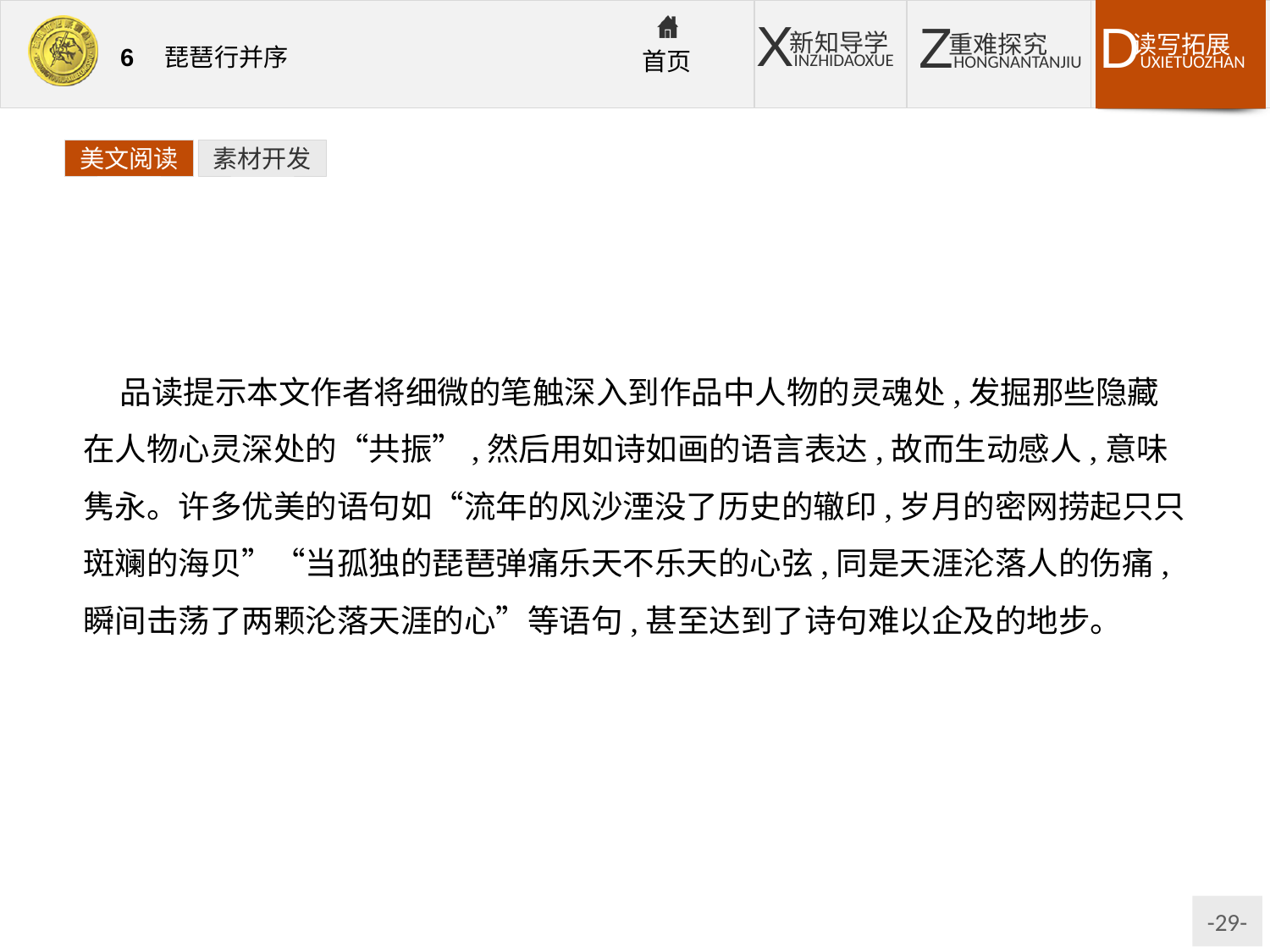

美文阅读
素材开发
品读提示本文作者将细微的笔触深入到作品中人物的灵魂处,发掘那些隐藏在人物心灵深处的“共振”,然后用如诗如画的语言表达,故而生动感人,意味隽永。许多优美的语句如“流年的风沙湮没了历史的辙印,岁月的密网捞起只只斑斓的海贝”“当孤独的琵琶弹痛乐天不乐天的心弦,同是天涯沦落人的伤痛,瞬间击荡了两颗沦落天涯的心”等语句,甚至达到了诗句难以企及的地步。